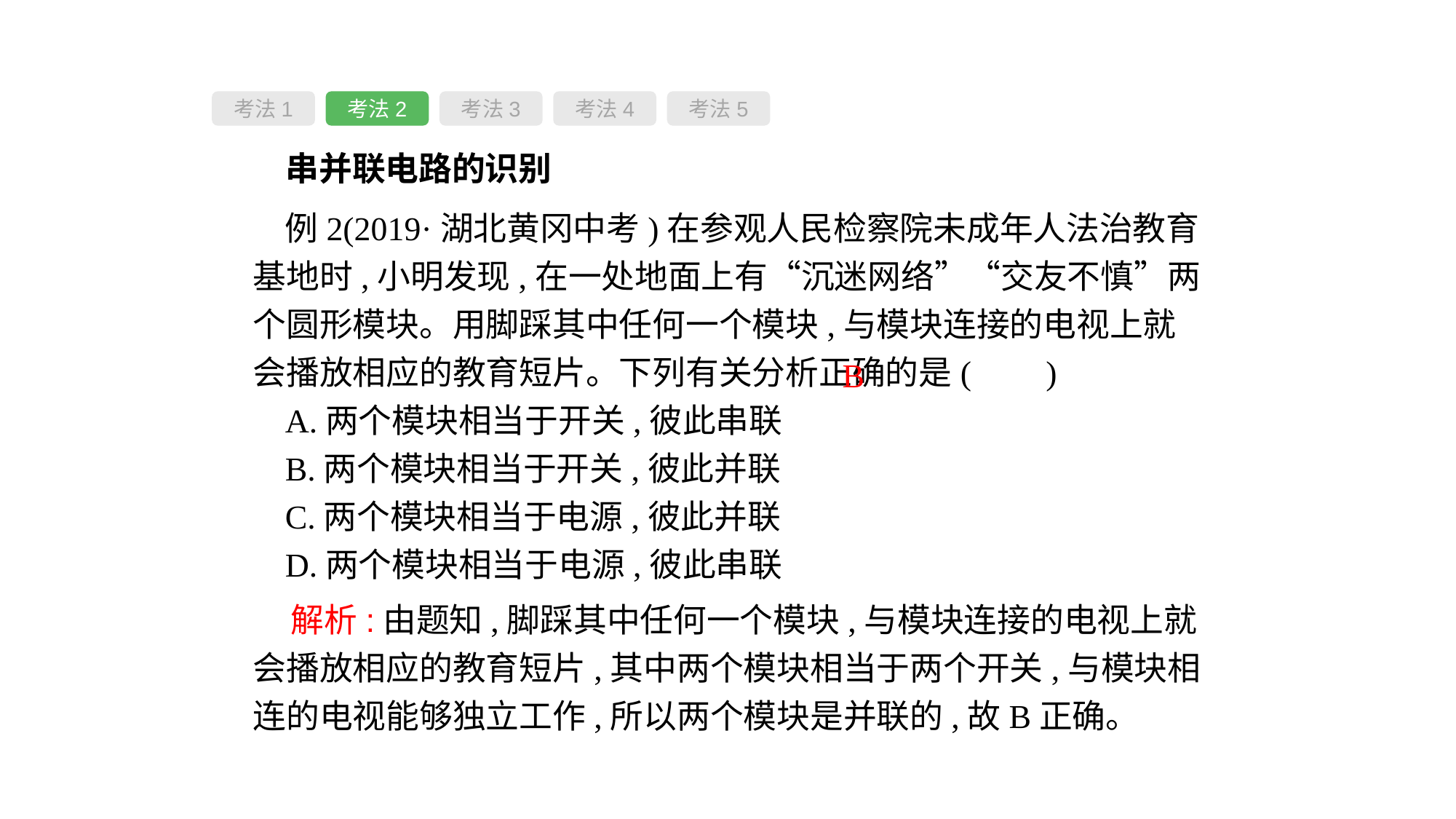

考法1
考法2
考法3
考法4
考法5
    串并联电路的识别
例2(2019·湖北黄冈中考)在参观人民检察院未成年人法治教育基地时,小明发现,在一处地面上有“沉迷网络”“交友不慎”两个圆形模块。用脚踩其中任何一个模块,与模块连接的电视上就会播放相应的教育短片。下列有关分析正确的是(   　)
A.两个模块相当于开关,彼此串联
B.两个模块相当于开关,彼此并联
C.两个模块相当于电源,彼此并联
D.两个模块相当于电源,彼此串联
B
    解析:由题知,脚踩其中任何一个模块,与模块连接的电视上就会播放相应的教育短片,其中两个模块相当于两个开关,与模块相连的电视能够独立工作,所以两个模块是并联的,故B正确。